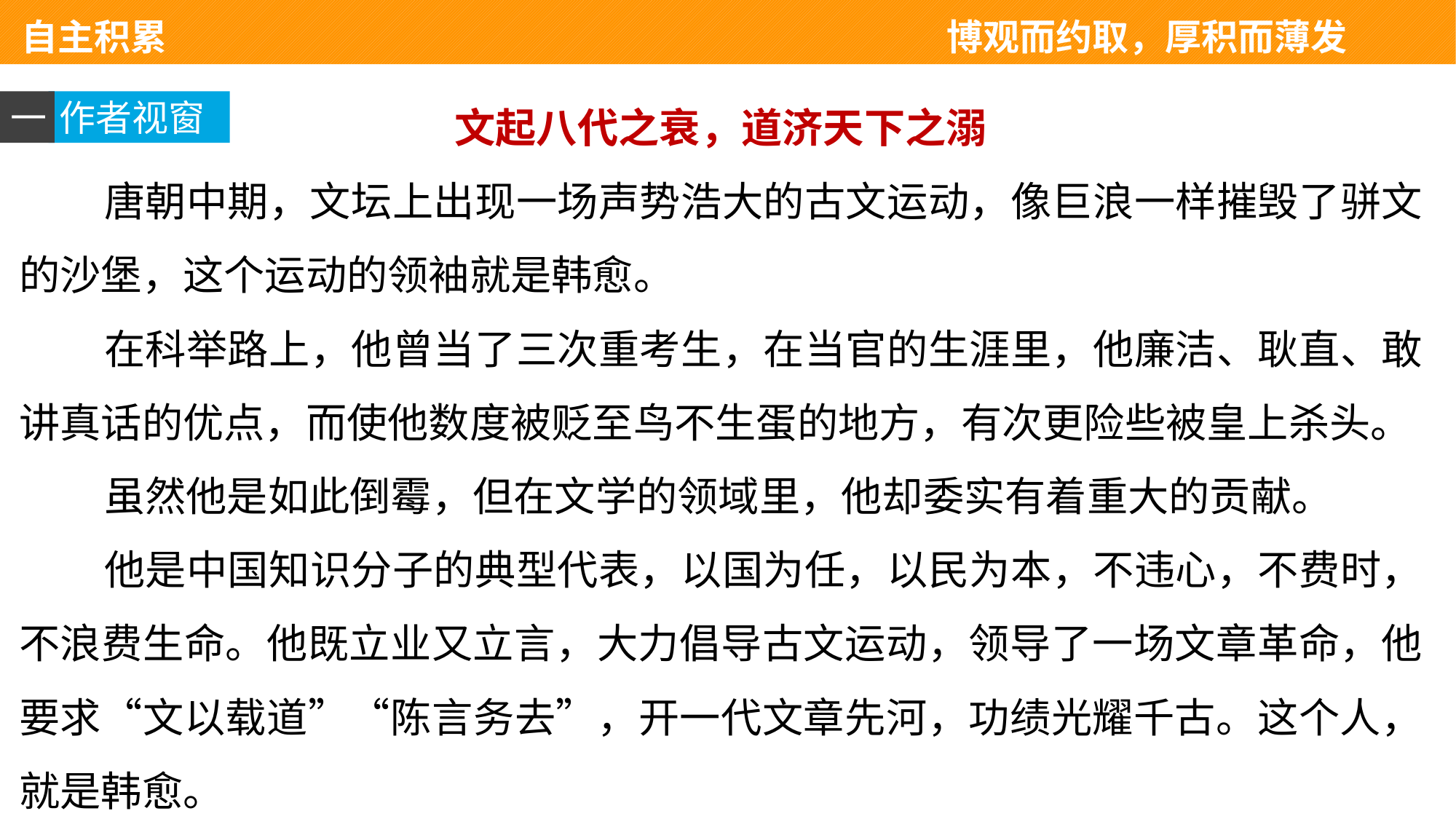

自主积累                                 　　　　　　　　　　　　　　博观而约取，厚积而薄发
文起八代之衰，道济天下之溺
唐朝中期，文坛上出现一场声势浩大的古文运动，像巨浪一样摧毁了骈文的沙堡，这个运动的领袖就是韩愈。
在科举路上，他曾当了三次重考生，在当官的生涯里，他廉洁、耿直、敢讲真话的优点，而使他数度被贬至鸟不生蛋的地方，有次更险些被皇上杀头。
虽然他是如此倒霉，但在文学的领域里，他却委实有着重大的贡献。
他是中国知识分子的典型代表，以国为任，以民为本，不违心，不费时，不浪费生命。他既立业又立言，大力倡导古文运动，领导了一场文章革命，他要求“文以载道”“陈言务去”，开一代文章先河，功绩光耀千古。这个人，就是韩愈。
一
作者视窗